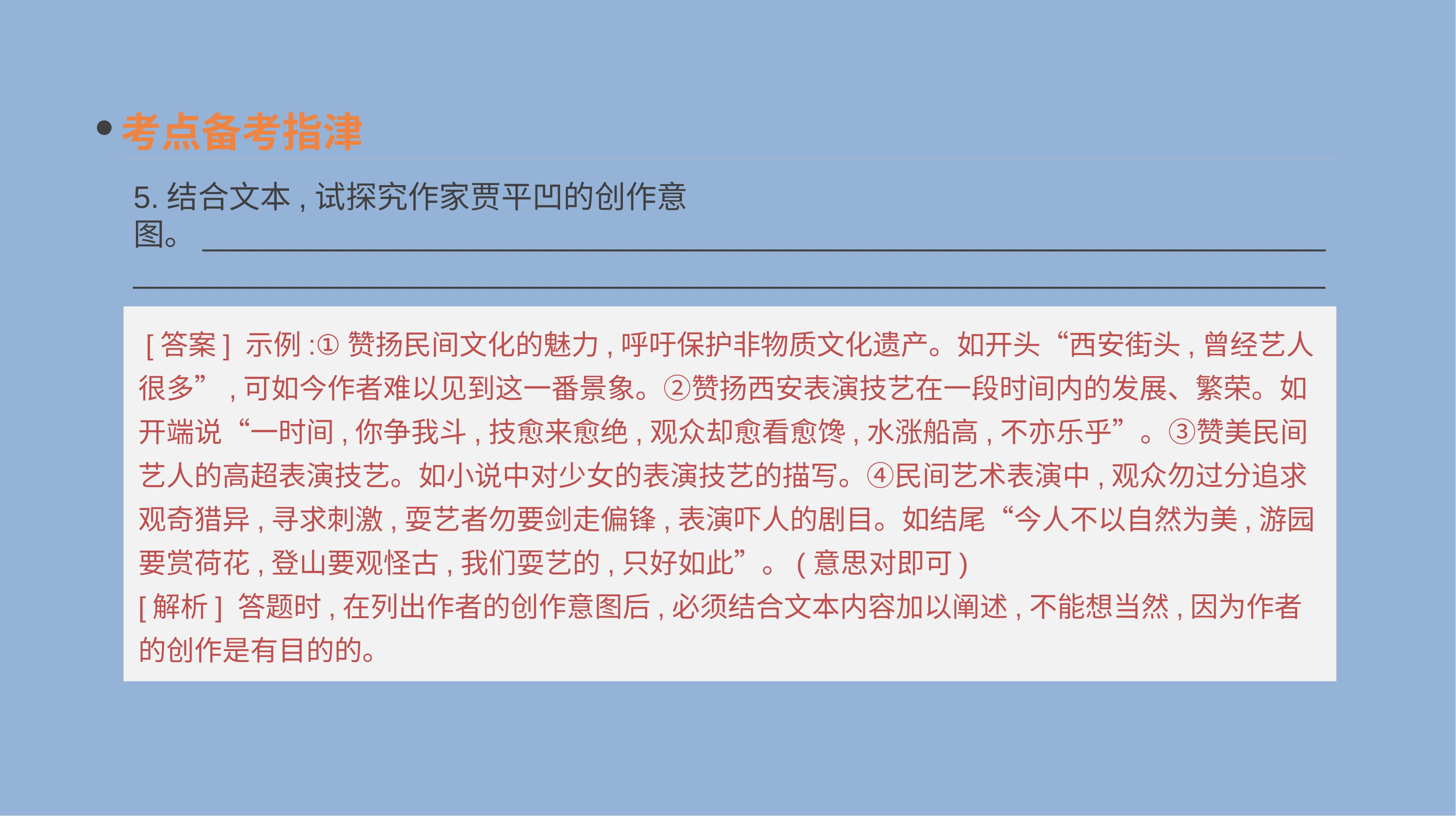

考点备考指津

5.结合文本,试探究作家贾平凹的创作意图。__________________________________________________________________________________________________________________________________________________________________________

 [答案] 示例:①赞扬民间文化的魅力,呼吁保护非物质文化遗产。如开头“西安街头,曾经艺人很多”,可如今作者难以见到这一番景象。②赞扬西安表演技艺在一段时间内的发展、繁荣。如开端说“一时间,你争我斗,技愈来愈绝,观众却愈看愈馋,水涨船高,不亦乐乎”。③赞美民间艺人的高超表演技艺。如小说中对少女的表演技艺的描写。④民间艺术表演中,观众勿过分追求观奇猎异,寻求刺激,耍艺者勿要剑走偏锋,表演吓人的剧目。如结尾“今人不以自然为美,游园要赏荷花,登山要观怪古,我们耍艺的,只好如此”。(意思对即可)
[解析] 答题时,在列出作者的创作意图后,必须结合文本内容加以阐述,不能想当然,因为作者的创作是有目的的。